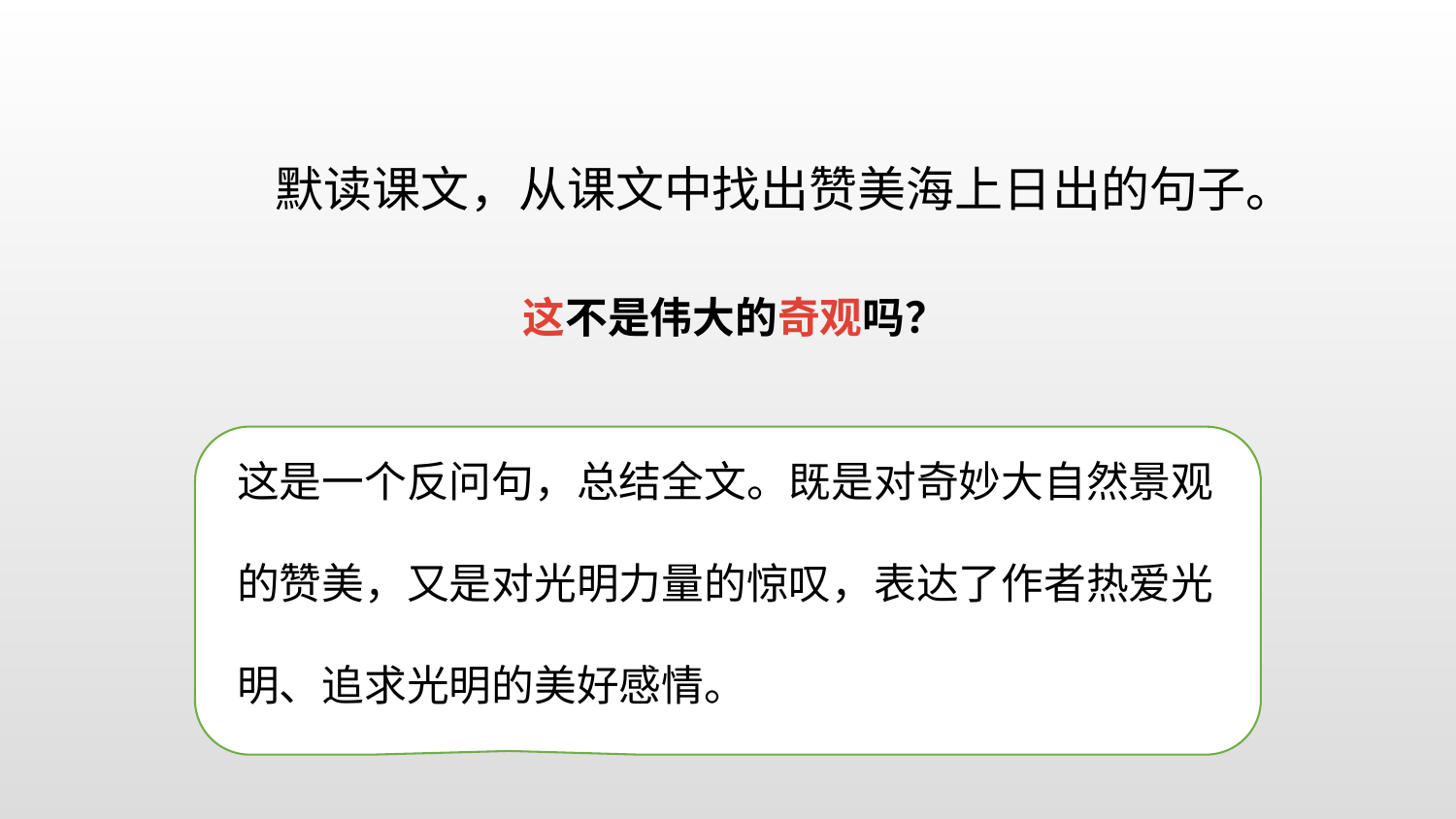

默读课文，从课文中找出赞美海上日出的句子。
这不是伟大的奇观吗？
这是一个反问句，总结全文。既是对奇妙大自然景观的赞美，又是对光明力量的惊叹，表达了作者热爱光明、追求光明的美好感情。